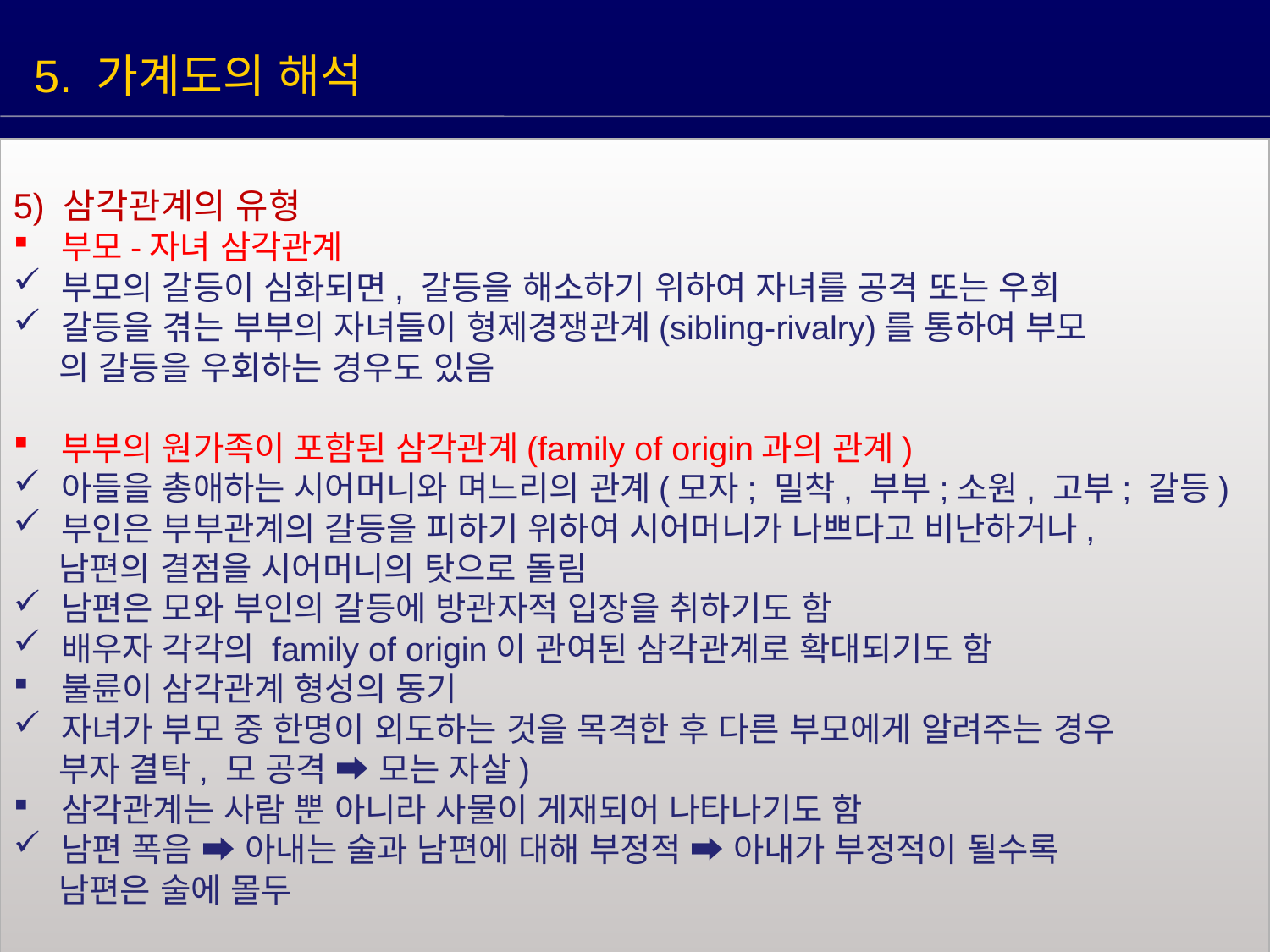

5. 가계도의 해석

5) 삼각관계의 유형
부모-자녀 삼각관계
부모의 갈등이 심화되면, 갈등을 해소하기 위하여 자녀를 공격 또는 우회
갈등을 겪는 부부의 자녀들이 형제경쟁관계(sibling-rivalry)를 통하여 부모
    의 갈등을 우회하는 경우도 있음

부부의 원가족이 포함된 삼각관계(family of origin과의 관계)
아들을 총애하는 시어머니와 며느리의 관계(모자; 밀착, 부부;소원, 고부; 갈등)
부인은 부부관계의 갈등을 피하기 위하여 시어머니가 나쁘다고 비난하거나,
    남편의 결점을 시어머니의 탓으로 돌림
남편은 모와 부인의 갈등에 방관자적 입장을 취하기도 함
배우자 각각의 family of origin이 관여된 삼각관계로 확대되기도 함
불륜이 삼각관계 형성의 동기
자녀가 부모 중 한명이 외도하는 것을 목격한 후 다른 부모에게 알려주는 경우
    부자 결탁, 모 공격 ➡ 모는 자살)
삼각관계는 사람 뿐 아니라 사물이 게재되어 나타나기도 함
남편 폭음 ➡ 아내는 술과 남편에 대해 부정적 ➡ 아내가 부정적이 될수록
    남편은 술에 몰두